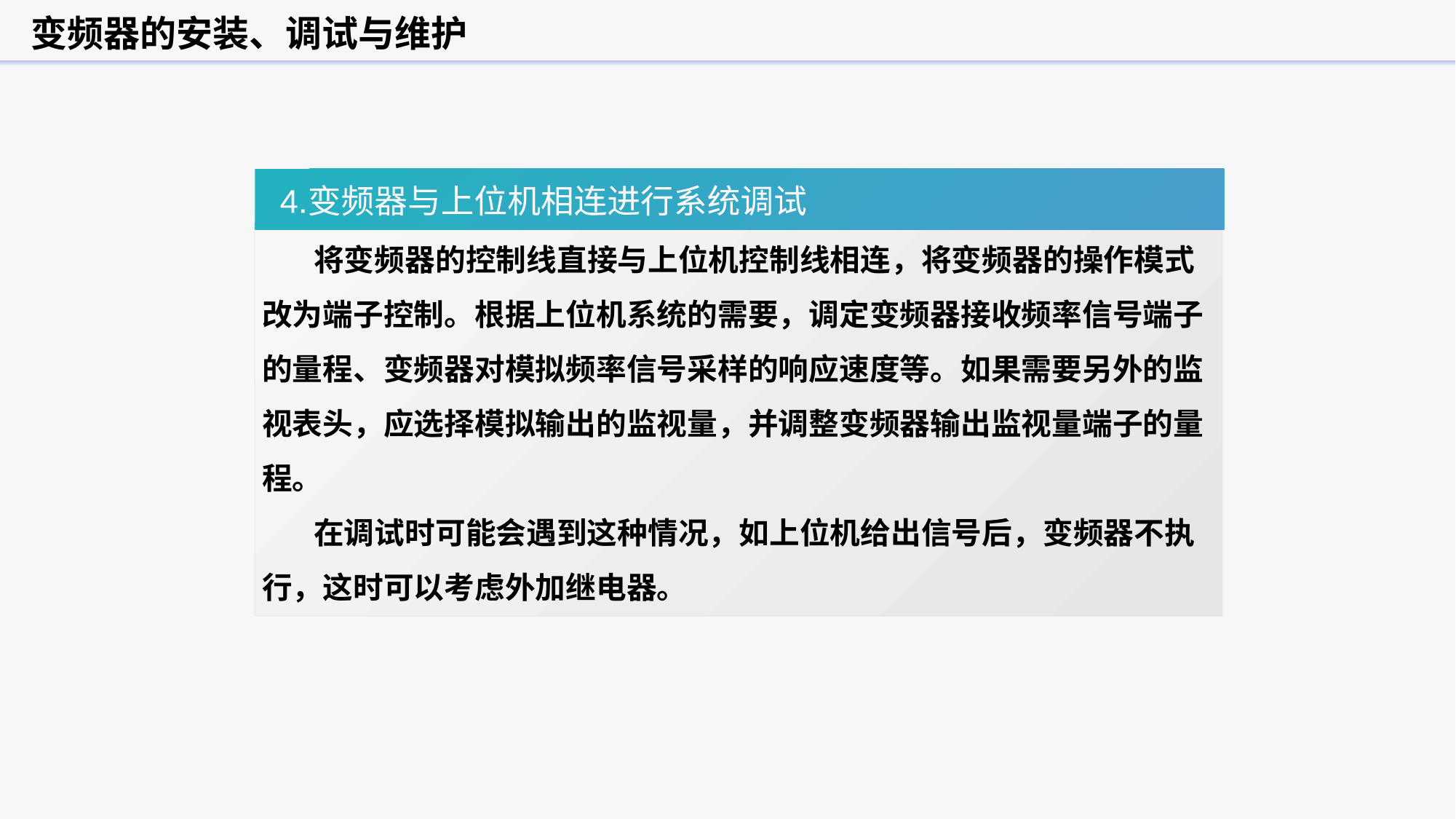

变频器的安装、调试与维护

4.变频器与上位机相连进行系统调试
 将变频器的控制线直接与上位机控制线相连，将变频器的操作模式改为端子控制。根据上位机系统的需要，调定变频器接收频率信号端子的量程、变频器对模拟频率信号采样的响应速度等。如果需要另外的监视表头，应选择模拟输出的监视量，并调整变频器输出监视量端子的量程。
 在调试时可能会遇到这种情况，如上位机给出信号后，变频器不执行，这时可以考虑外加继电器。